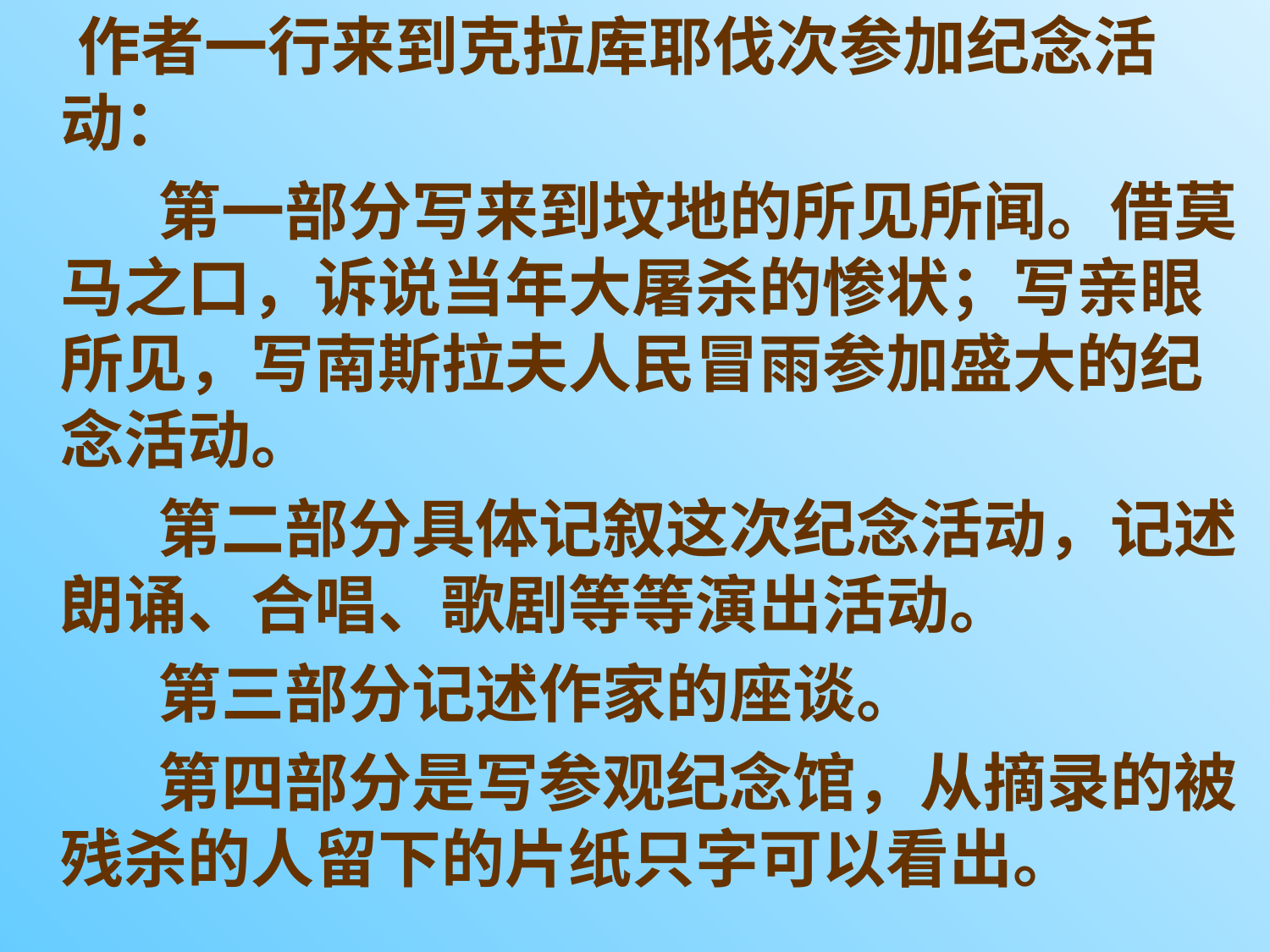

作者一行来到克拉库耶伐次参加纪念活动：
         第一部分写来到坟地的所见所闻。借莫马之口，诉说当年大屠杀的惨状；写亲眼所见，写南斯拉夫人民冒雨参加盛大的纪念活动。
         第二部分具体记叙这次纪念活动，记述朗诵、合唱、歌剧等等演出活动。
         第三部分记述作家的座谈。
         第四部分是写参观纪念馆，从摘录的被残杀的人留下的片纸只字可以看出。